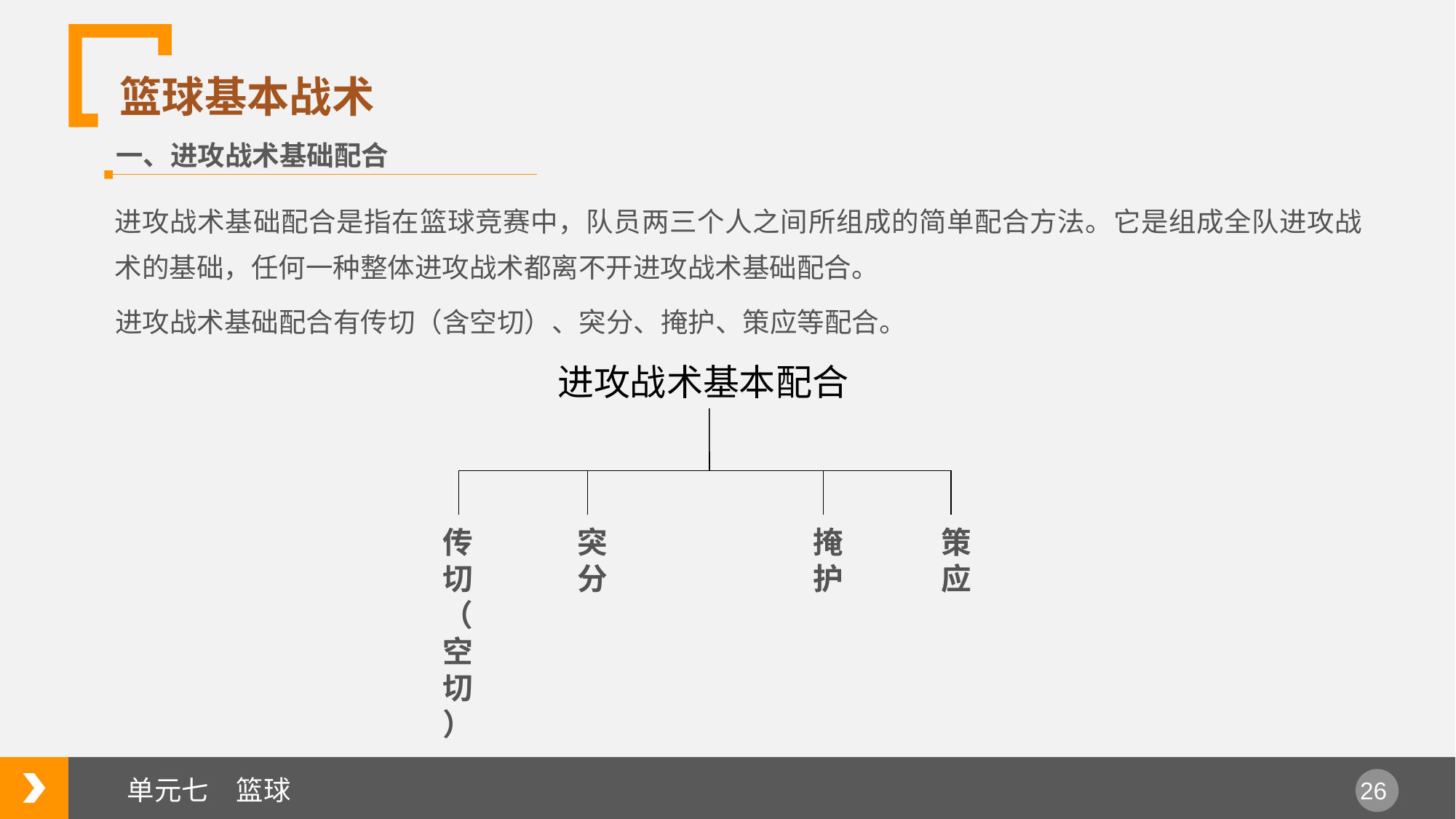

篮球基本战术
一、进攻战术基础配合

进攻战术基础配合是指在篮球竞赛中，队员两三个人之间所组成的简单配合方法。它是组成全队进攻战术的基础，任何一种整体进攻战术都离不开进攻战术基础配合。
进攻战术基础配合有传切（含空切）、突分、掩护、策应等配合。
进攻战术基本配合
传切（空切）
突分
掩护
策应
单元七　篮球